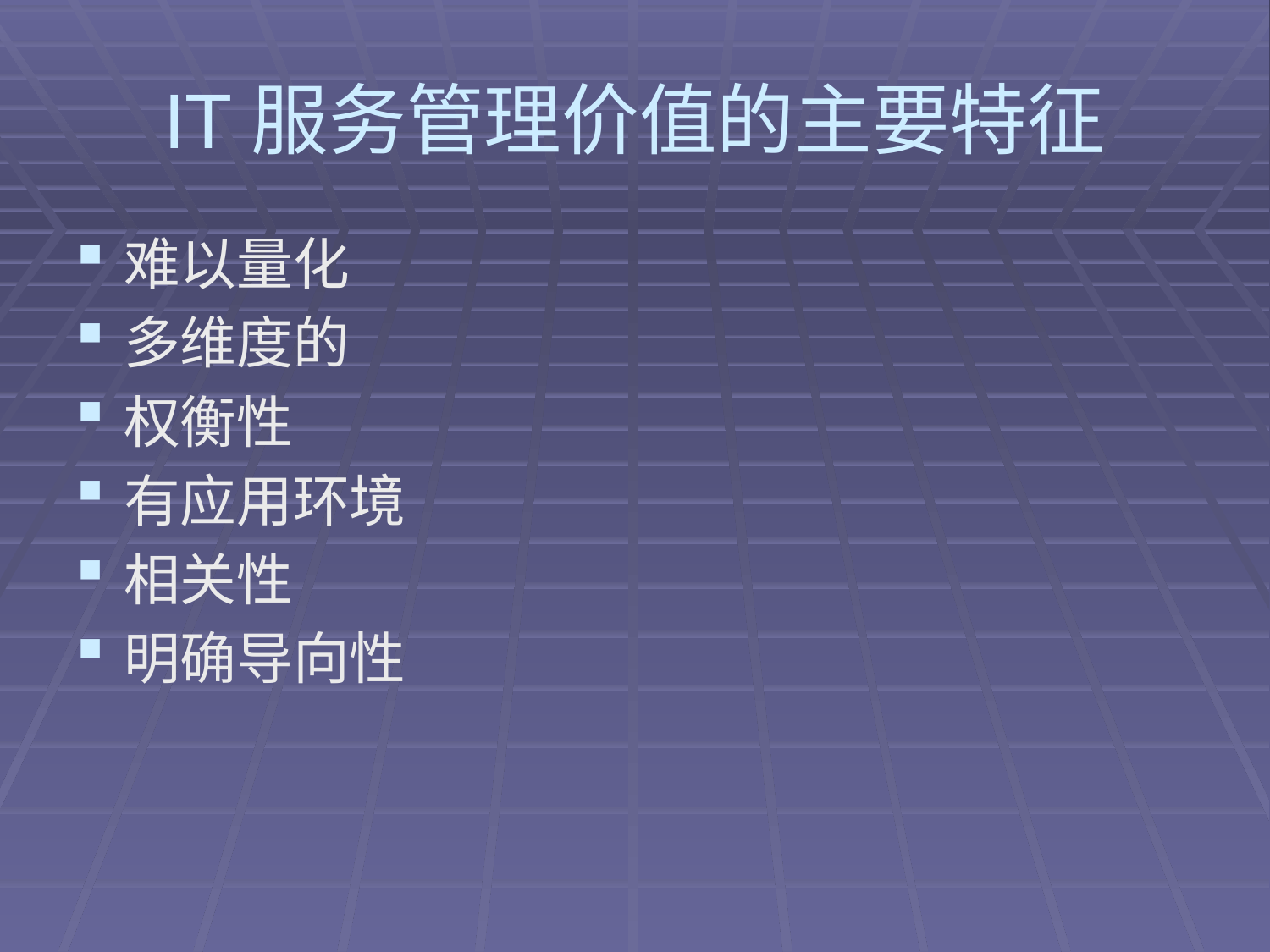

# IT服务管理价值的主要特征
难以量化
多维度的
权衡性
有应用环境
相关性
明确导向性